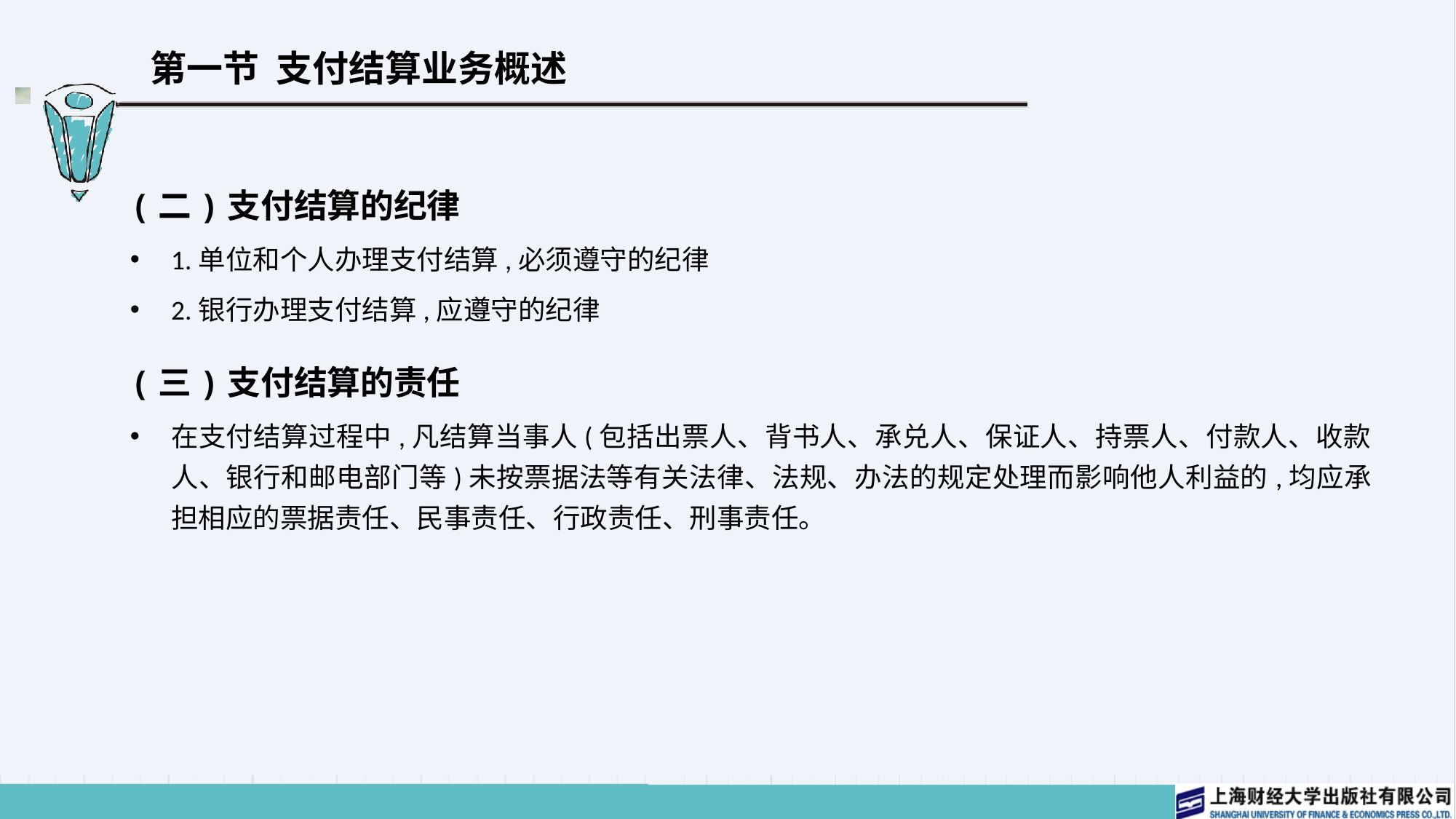

# 第一节  支付结算业务概述
(二)支付结算的纪律
1.单位和个人办理支付结算,必须遵守的纪律
2.银行办理支付结算,应遵守的纪律
(三)支付结算的责任
在支付结算过程中,凡结算当事人(包括出票人、背书人、承兑人、保证人、持票人、付款人、收款人、银行和邮电部门等)未按票据法等有关法律、法规、办法的规定处理而影响他人利益的,均应承担相应的票据责任、民事责任、行政责任、刑事责任。